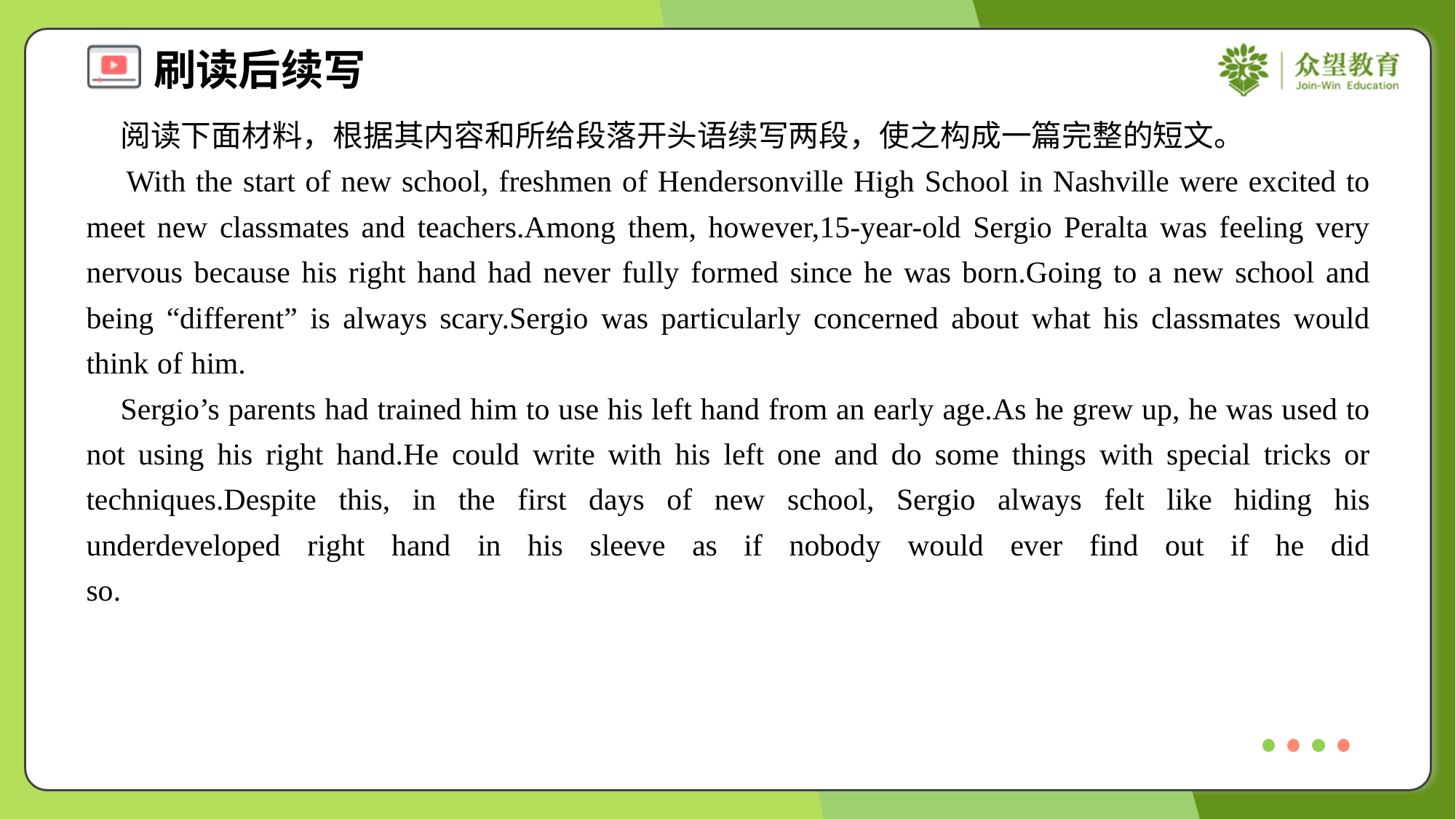

阅读下面材料，根据其内容和所给段落开头语续写两段，使之构成一篇完整的短文。
    With the start of new school, freshmen of Hendersonville High School in Nashville were excited to meet new classmates and teachers.Among them, however,15-year-old Sergio Peralta was feeling very nervous because his right hand had never fully formed since he was born.Going to a new school and being “different” is always scary.Sergio was particularly concerned about what his classmates would think of him.
    Sergio’s parents had trained him to use his left hand from an early age.As he grew up, he was used to not using his right hand.He could write with his left one and do some things with special tricks or techniques.Despite this, in the first days of new school, Sergio always felt like hiding his underdeveloped right hand in his sleeve as if nobody would ever find out if he did so.#1.2